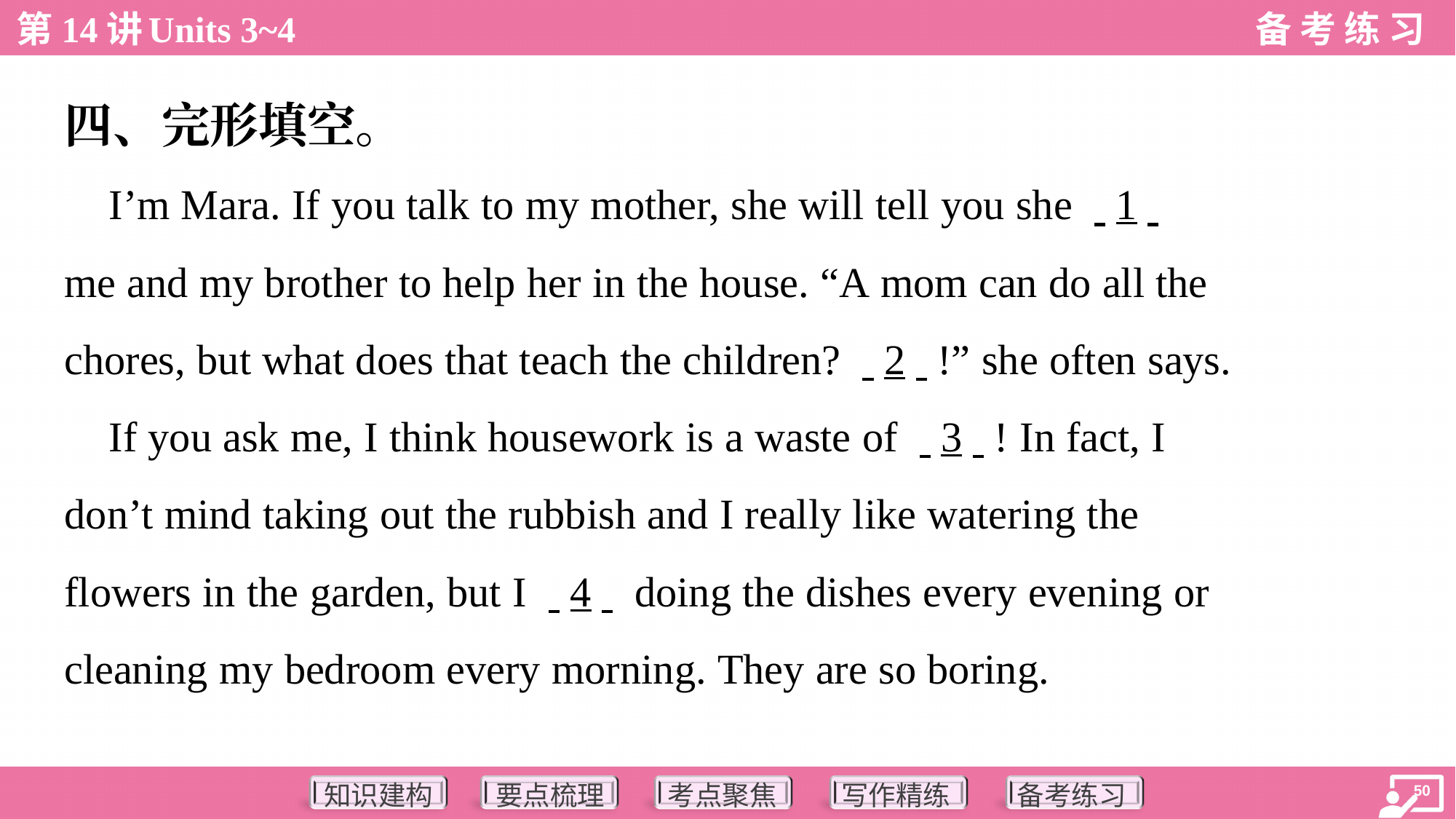

四、完形填空。
    I’m Mara. If you talk to my mother, she will tell you she . .1. .
me and my brother to help her in the house. “A mom can do all the
chores, but what does that teach the children? . .2. .!” she often says.
    If you ask me, I think housework is a waste of . .3. .! In fact, I
don’t mind taking out the rubbish and I really like watering the
flowers in the garden, but I . .4. . doing the dishes every evening or
cleaning my bedroom every morning. They are so boring.